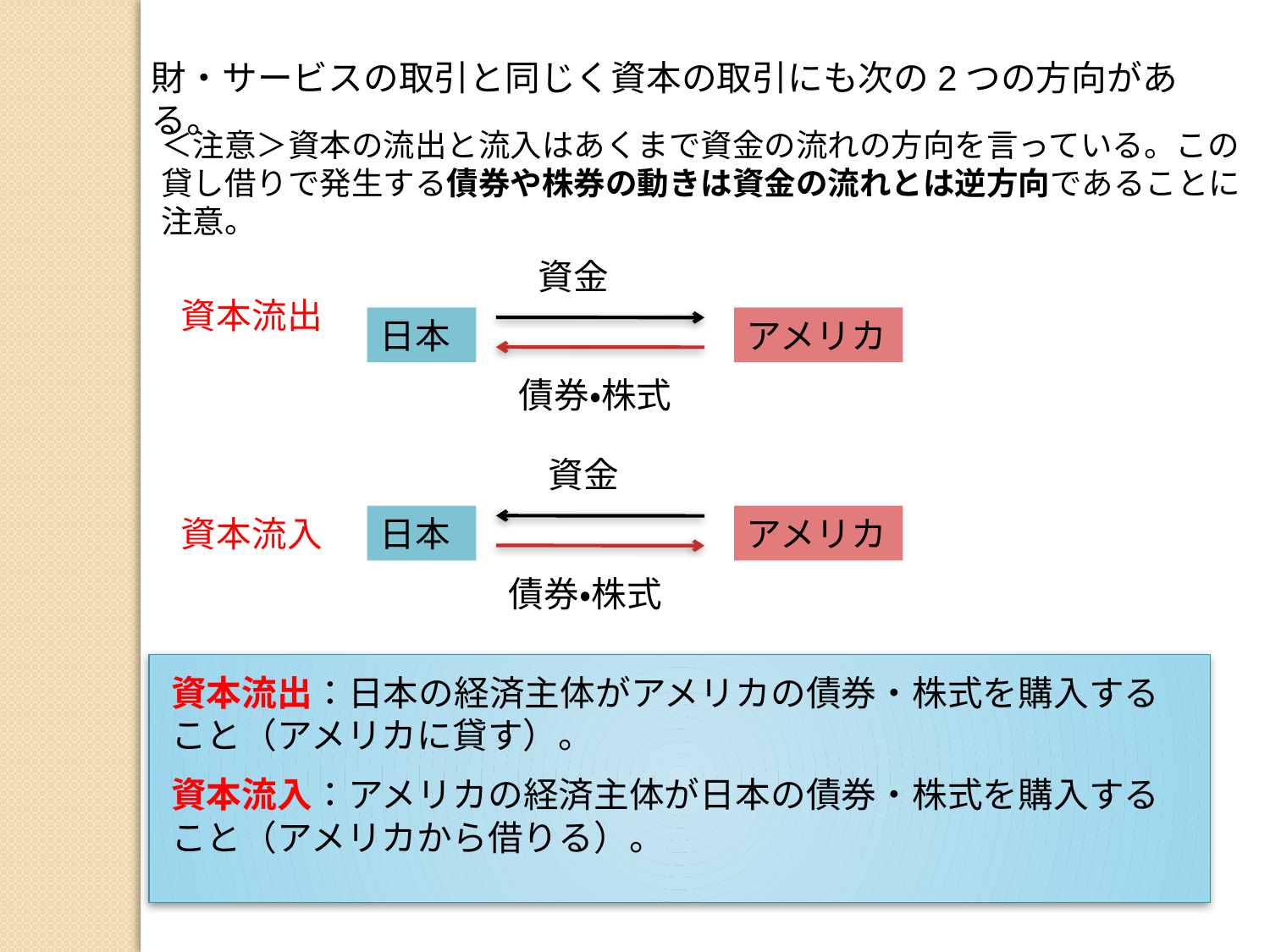

財・サービスの取引と同じく資本の取引にも次の2つの方向がある。
＜注意＞資本の流出と流入はあくまで資金の流れの方向を言っている。この貸し借りで発生する債券や株券の動きは資金の流れとは逆方向であることに注意。

資金
資本流出
日本
アメリカ
債券・株式
資金
資本流入
日本
アメリカ
債券・株式

資本流出：日本の経済主体がアメリカの債券・株式を購入すること（アメリカに貸す）。
資本流入：アメリカの経済主体が日本の債券・株式を購入すること（アメリカから借りる）。